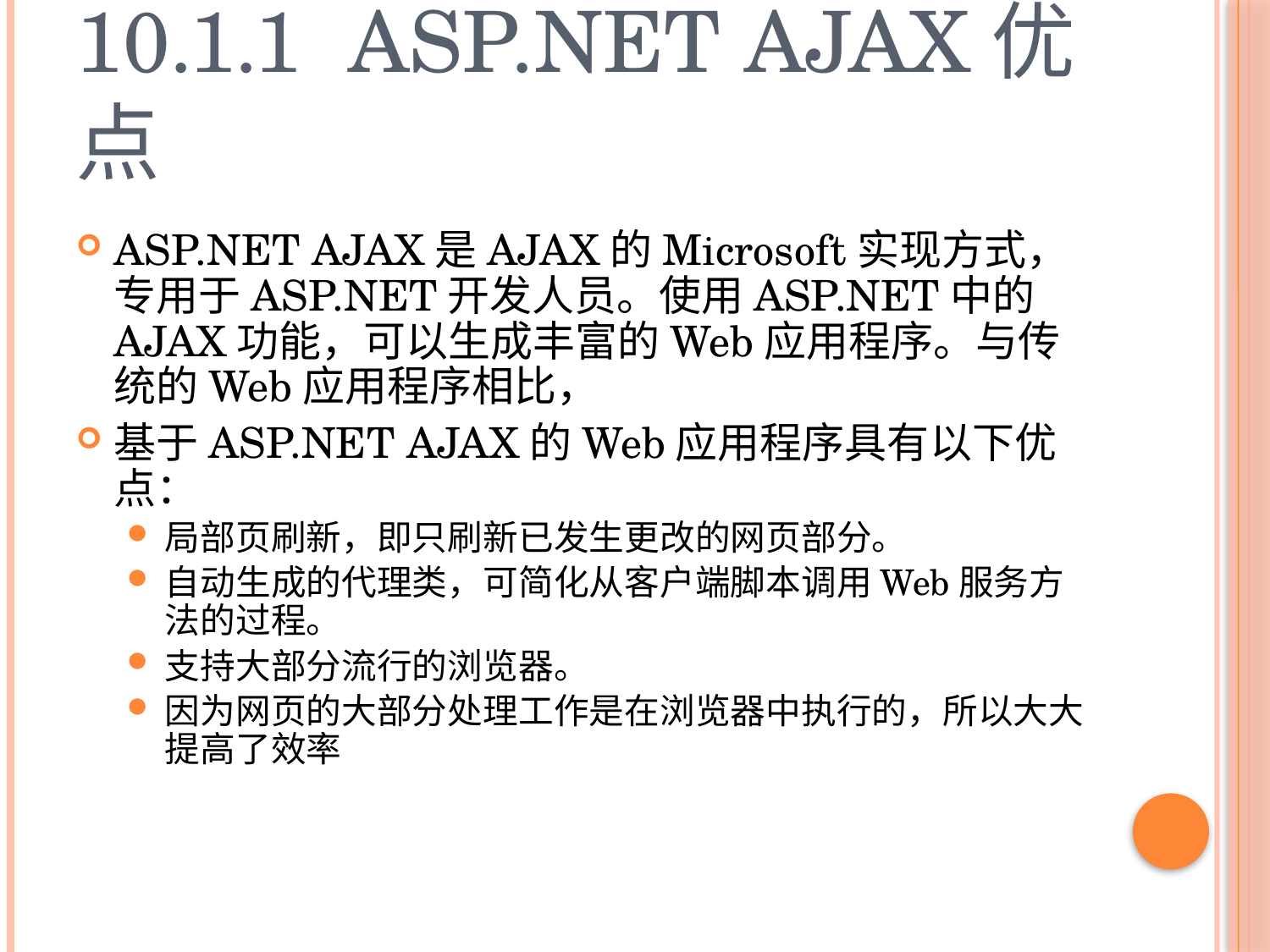

# 10.1.1  ASP.NET AJAX优点
ASP.NET AJAX是AJAX的Microsoft实现方式，专用于ASP.NET开发人员。使用ASP.NET中的AJAX功能，可以生成丰富的Web应用程序。与传统的Web应用程序相比，
基于ASP.NET AJAX的Web应用程序具有以下优点：
局部页刷新，即只刷新已发生更改的网页部分。
自动生成的代理类，可简化从客户端脚本调用Web服务方法的过程。
支持大部分流行的浏览器。
因为网页的大部分处理工作是在浏览器中执行的，所以大大提高了效率
5